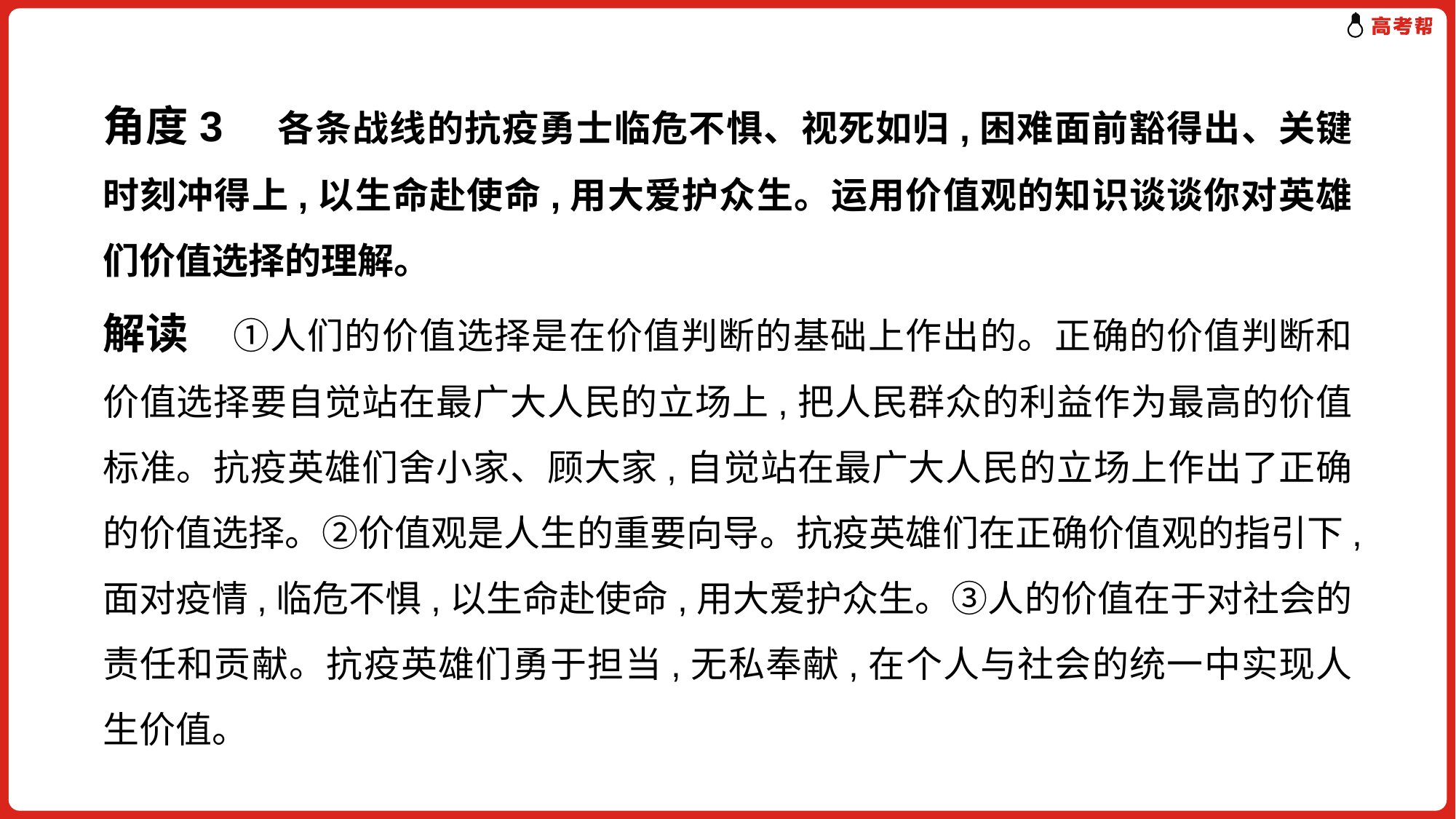

角度3　各条战线的抗疫勇士临危不惧、视死如归,困难面前豁得出、关键时刻冲得上,以生命赴使命,用大爱护众生。运用价值观的知识谈谈你对英雄们价值选择的理解。
解读　①人们的价值选择是在价值判断的基础上作出的。正确的价值判断和价值选择要自觉站在最广大人民的立场上,把人民群众的利益作为最高的价值标准。抗疫英雄们舍小家、顾大家,自觉站在最广大人民的立场上作出了正确的价值选择。②价值观是人生的重要向导。抗疫英雄们在正确价值观的指引下,面对疫情,临危不惧,以生命赴使命,用大爱护众生。③人的价值在于对社会的责任和贡献。抗疫英雄们勇于担当,无私奉献,在个人与社会的统一中实现人生价值。